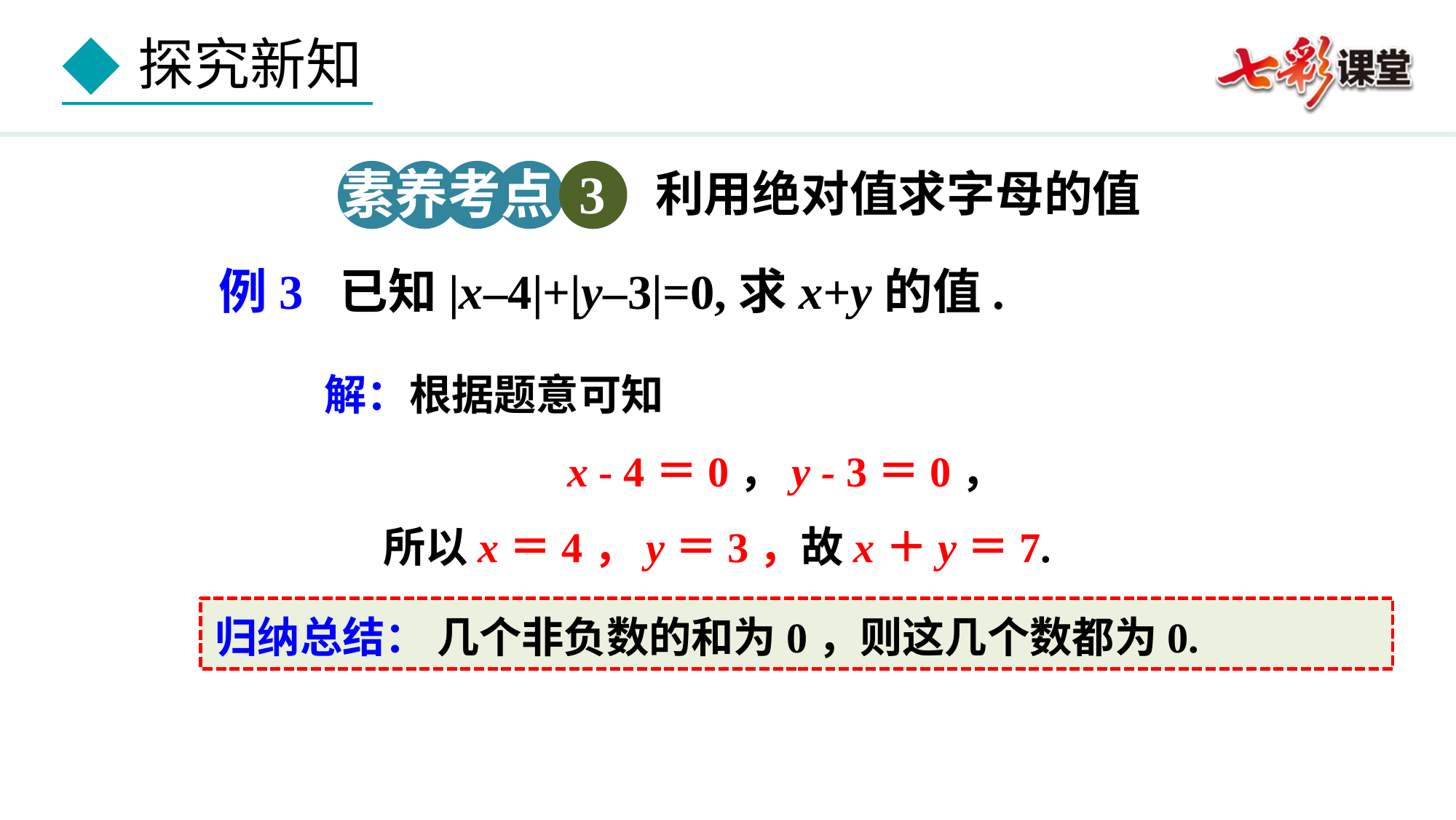

素养考点 3

利用绝对值求字母的值
例3  已知|x–4|+|y–3|=0,求x+y的值.
解：根据题意可知
                       x - 4＝0，y - 3＝0，
     所以x＝4，y＝3，故x＋y＝7.
归纳总结： 几个非负数的和为0，则这几个数都为0.